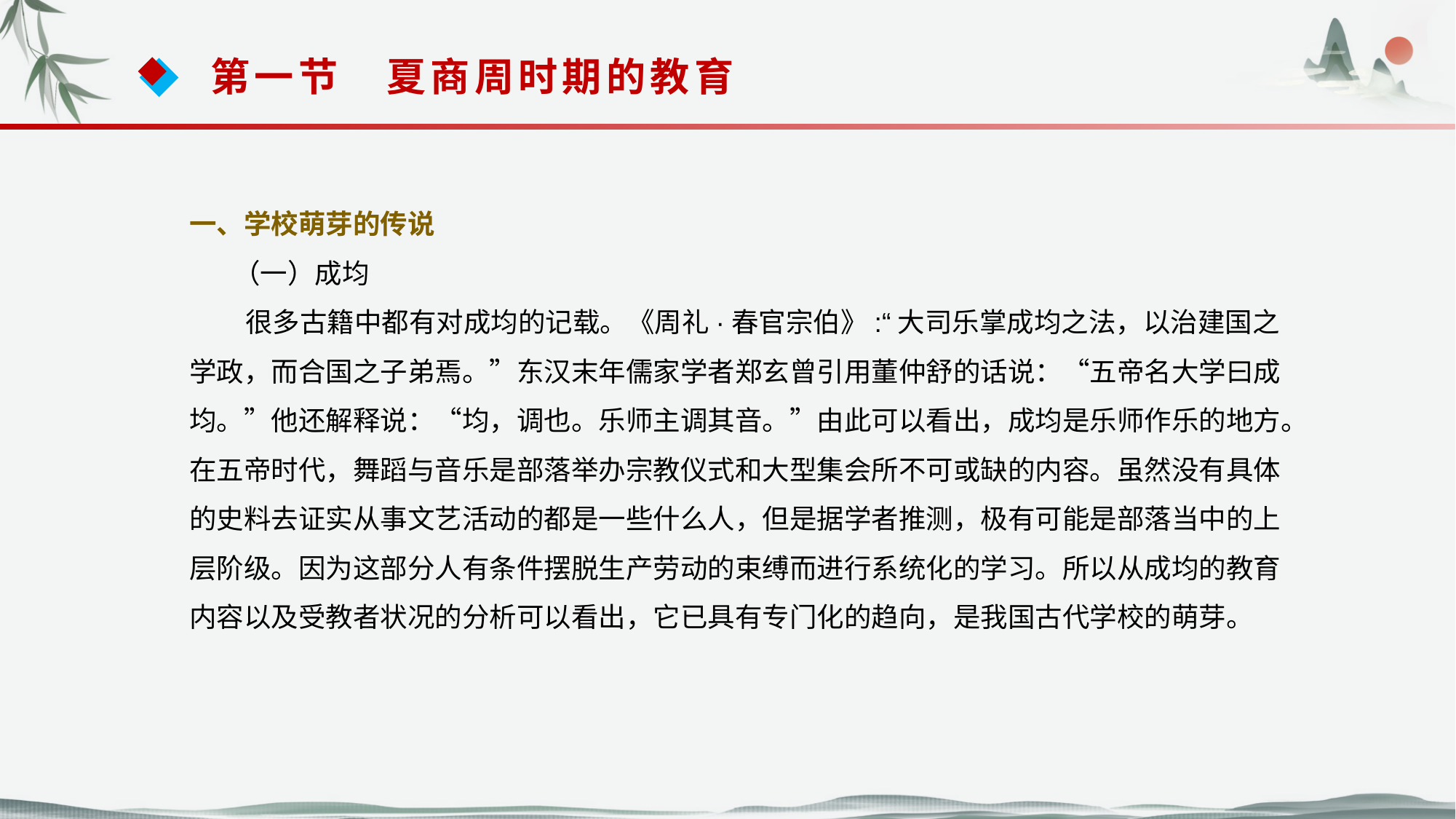

第一节　夏商周时期的教育

一、学校萌芽的传说
      （一）成均
        很多古籍中都有对成均的记载。《周礼·春官宗伯》:“大司乐掌成均之法，以治建国之
学政，而合国之子弟焉。”东汉末年儒家学者郑玄曾引用董仲舒的话说：“五帝名大学曰成
均。”他还解释说：“均，调也。乐师主调其音。”由此可以看出，成均是乐师作乐的地方。
在五帝时代，舞蹈与音乐是部落举办宗教仪式和大型集会所不可或缺的内容。虽然没有具体
的史料去证实从事文艺活动的都是一些什么人，但是据学者推测，极有可能是部落当中的上
层阶级。因为这部分人有条件摆脱生产劳动的束缚而进行系统化的学习。所以从成均的教育
内容以及受教者状况的分析可以看出，它已具有专门化的趋向，是我国古代学校的萌芽。